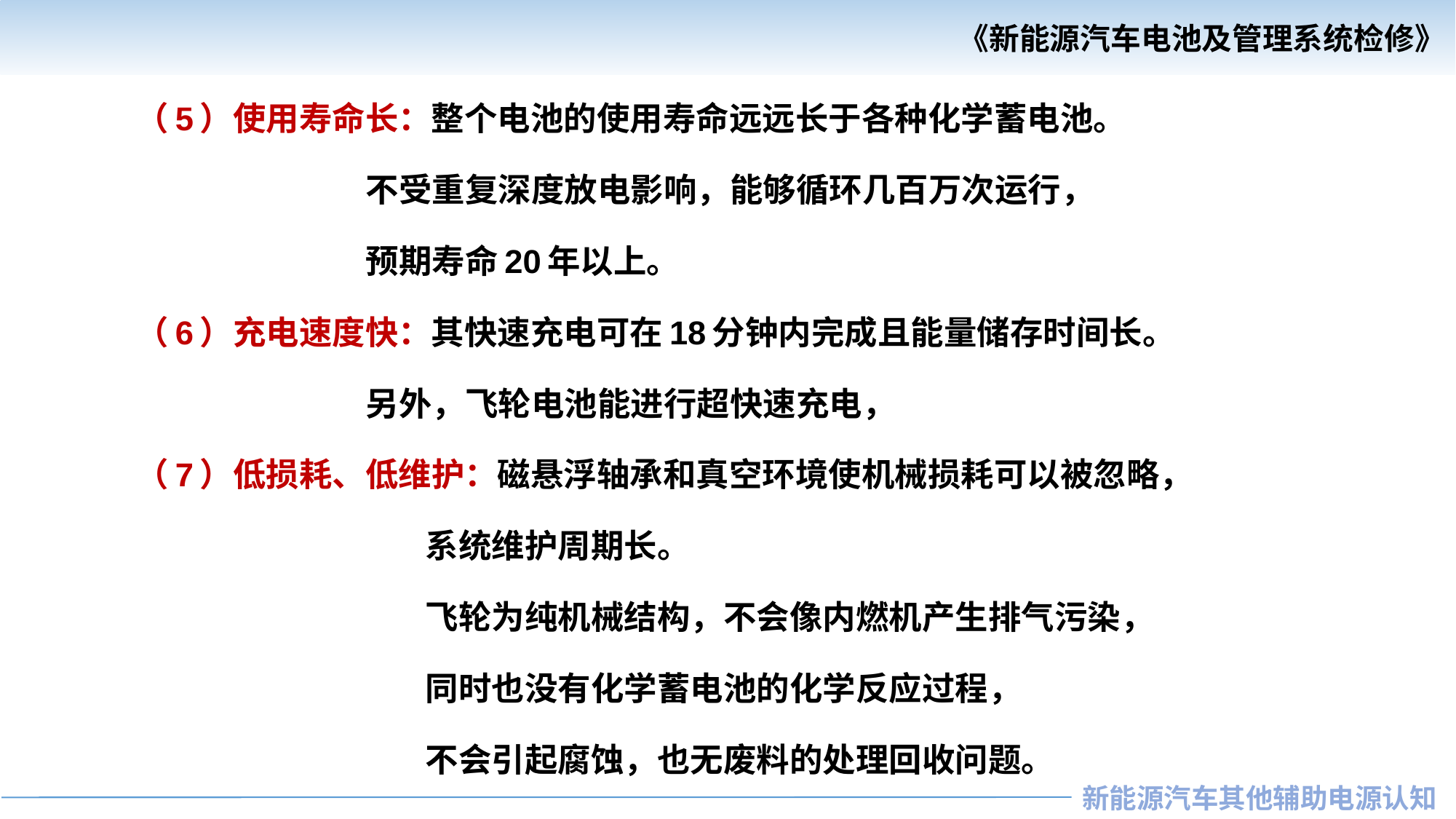

（5）使用寿命长：整个电池的使用寿命远远长于各种化学蓄电池。
                              不受重复深度放电影响，能够循环几百万次运行，
                              预期寿命20年以上。
（6）充电速度快：其快速充电可在18分钟内完成且能量储存时间长。
                              另外，飞轮电池能进行超快速充电，
（7）低损耗、低维护：磁悬浮轴承和真空环境使机械损耗可以被忽略，
                                      系统维护周期长。
                                      飞轮为纯机械结构，不会像内燃机产生排气污染，
                                      同时也没有化学蓄电池的化学反应过程，
                                      不会引起腐蚀，也无废料的处理回收问题。